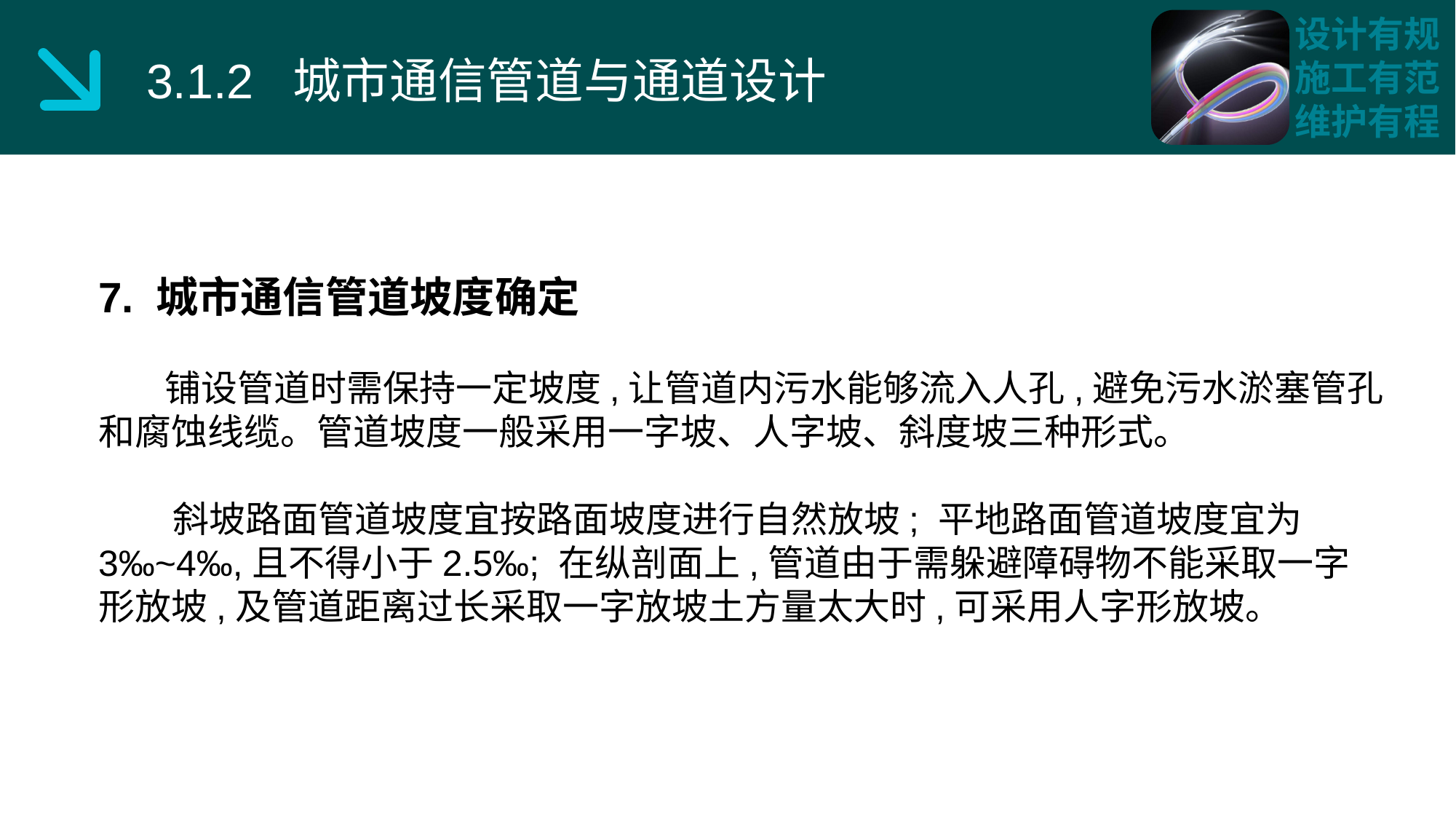

3.1.2  城市通信管道与通道设计

7. 城市通信管道坡度确定

       铺设管道时需保持一定坡度,让管道内污水能够流入人孔,避免污水淤塞管孔和腐蚀线缆。管道坡度一般采用一字坡、人字坡、斜度坡三种形式。

        斜坡路面管道坡度宜按路面坡度进行自然放坡; 平地路面管道坡度宜为3‰~4‰,且不得小于2.5‰; 在纵剖面上,管道由于需躲避障碍物不能采取一字形放坡,及管道距离过长采取一字放坡土方量太大时,可采用人字形放坡。